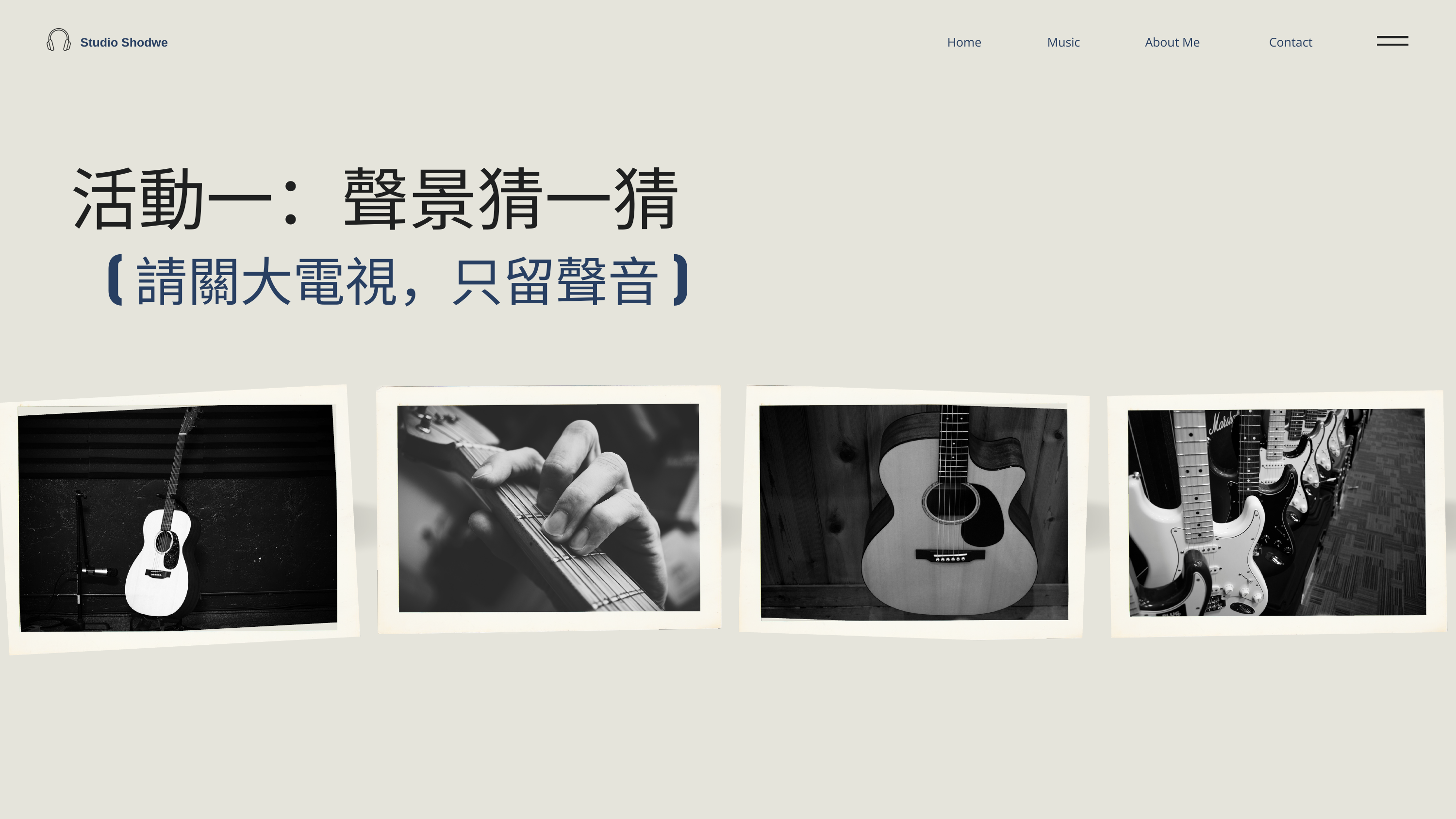

Studio Shodwe
Home
Music
About Me
Contact

活動一：聲景猜一猜
   (請關大電視，只留聲音)